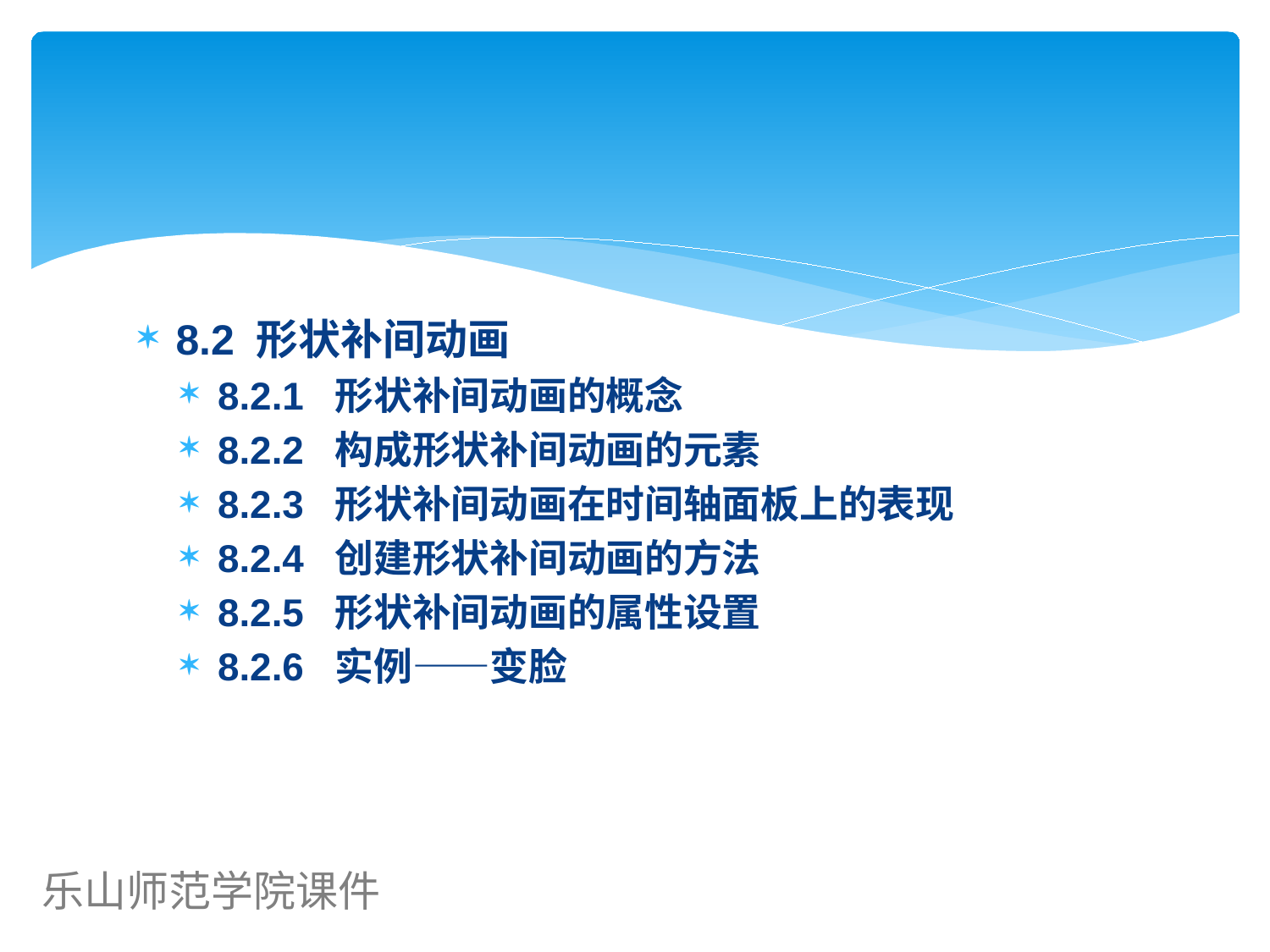

#
8.2 形状补间动画
8.2.1  形状补间动画的概念
8.2.2  构成形状补间动画的元素
8.2.3  形状补间动画在时间轴面板上的表现
8.2.4  创建形状补间动画的方法
8.2.5  形状补间动画的属性设置
8.2.6  实例——变脸